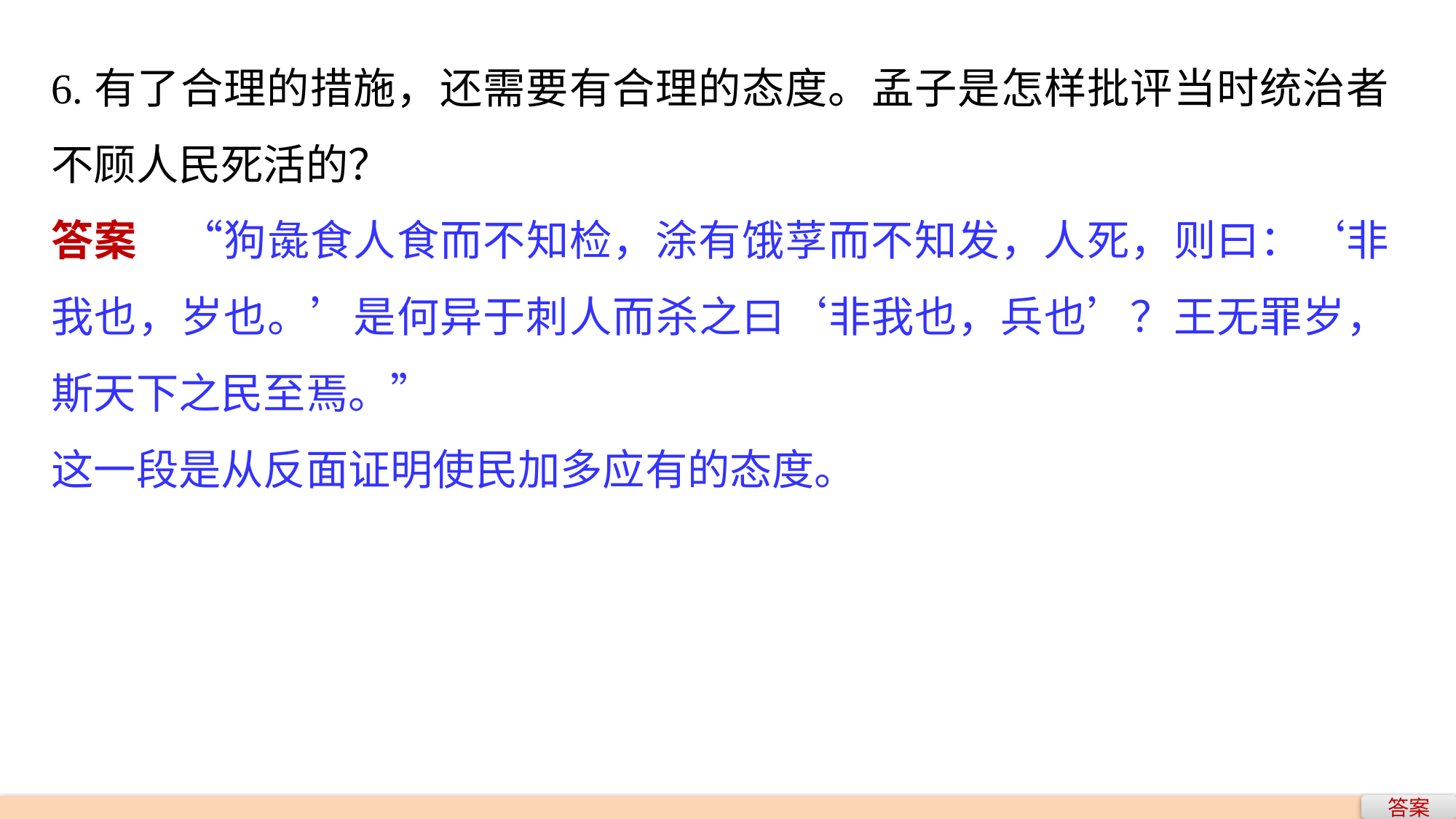

6.有了合理的措施，还需要有合理的态度。孟子是怎样批评当时统治者不顾人民死活的？
答案　“狗彘食人食而不知检，涂有饿莩而不知发，人死，则曰：‘非我也，岁也。’是何异于刺人而杀之曰‘非我也，兵也’？王无罪岁，斯天下之民至焉。”
这一段是从反面证明使民加多应有的态度。
答案